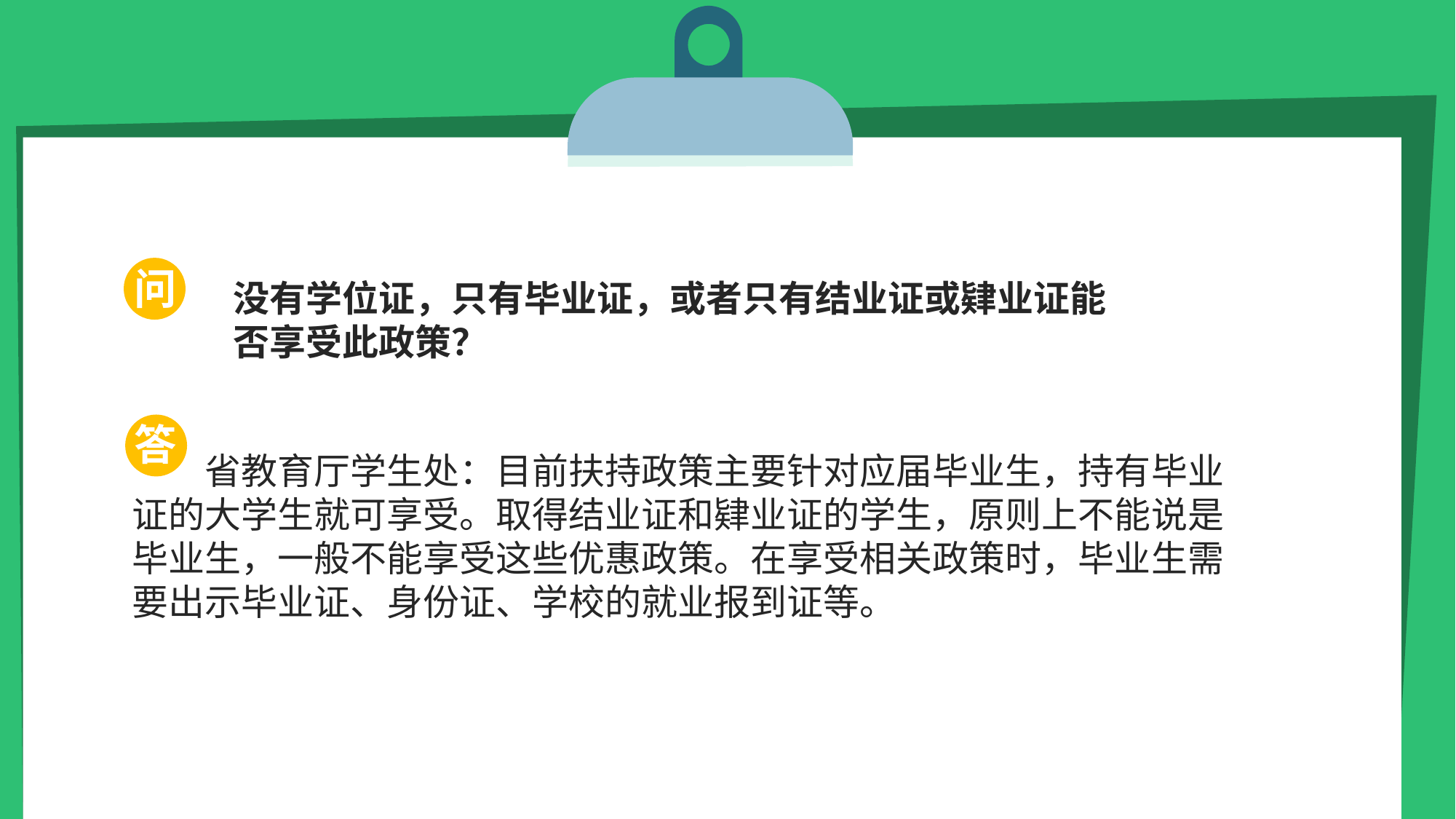

问

没有学位证，只有毕业证，或者只有结业证或肄业证能否享受此政策？
　　省教育厅学生处：目前扶持政策主要针对应届毕业生，持有毕业证的大学生就可享受。取得结业证和肄业证的学生，原则上不能说是毕业生，一般不能享受这些优惠政策。在享受相关政策时，毕业生需要出示毕业证、身份证、学校的就业报到证等。
答